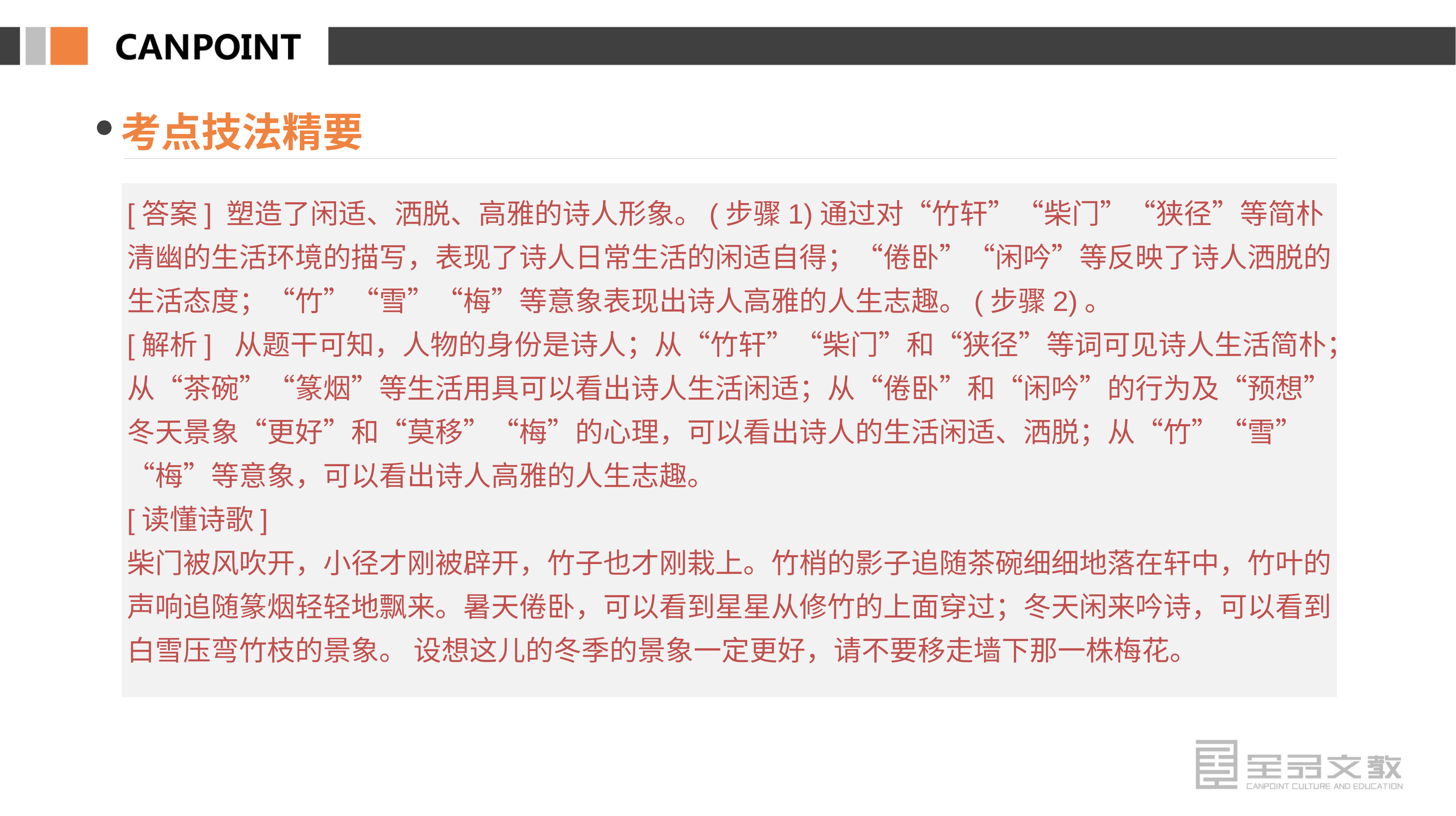

考点技法精要

[答案] 塑造了闲适、洒脱、高雅的诗人形象。(步骤1)通过对“竹轩”“柴门”“狭径”等简朴清幽的生活环境的描写，表现了诗人日常生活的闲适自得；“倦卧”“闲吟”等反映了诗人洒脱的生活态度；“竹”“雪”“梅”等意象表现出诗人高雅的人生志趣。(步骤2)。
[解析]  从题干可知，人物的身份是诗人；从“竹轩”“柴门”和“狭径”等词可见诗人生活简朴；从“茶碗”“篆烟”等生活用具可以看出诗人生活闲适；从“倦卧”和“闲吟”的行为及“预想”冬天景象“更好”和“莫移”“梅”的心理，可以看出诗人的生活闲适、洒脱；从“竹”“雪”“梅”等意象，可以看出诗人高雅的人生志趣。
[读懂诗歌]
柴门被风吹开，小径才刚被辟开，竹子也才刚栽上。竹梢的影子追随茶碗细细地落在轩中，竹叶的声响追随篆烟轻轻地飘来。暑天倦卧，可以看到星星从修竹的上面穿过；冬天闲来吟诗，可以看到白雪压弯竹枝的景象。 设想这儿的冬季的景象一定更好，请不要移走墙下那一株梅花。